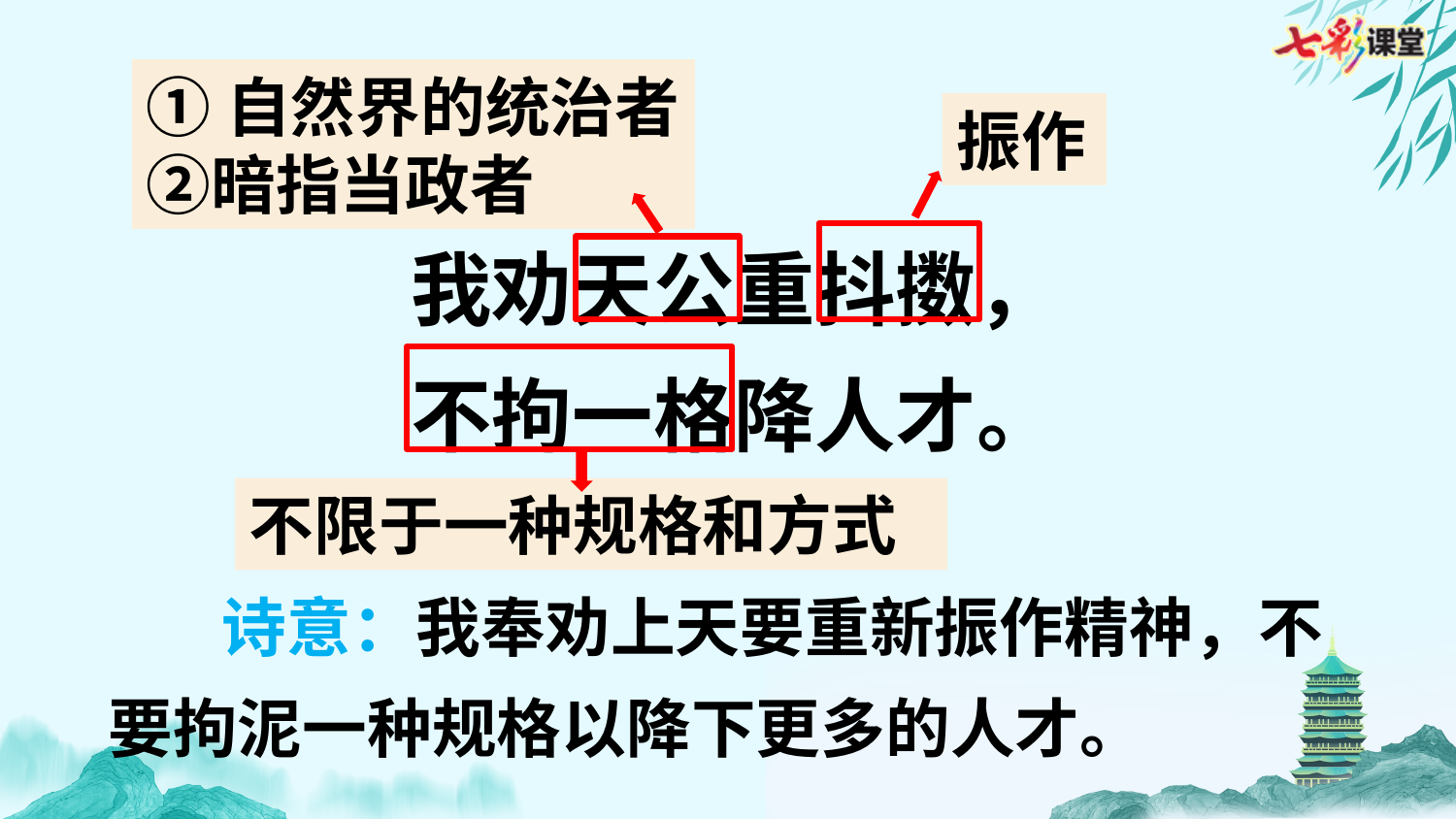

①自然界的统治者②暗指当政者
振作

我劝天公重抖擞，
不拘一格降人才。

不限于一种规格和方式
诗意：我奉劝上天要重新振作精神，不要拘泥一种规格以降下更多的人才。